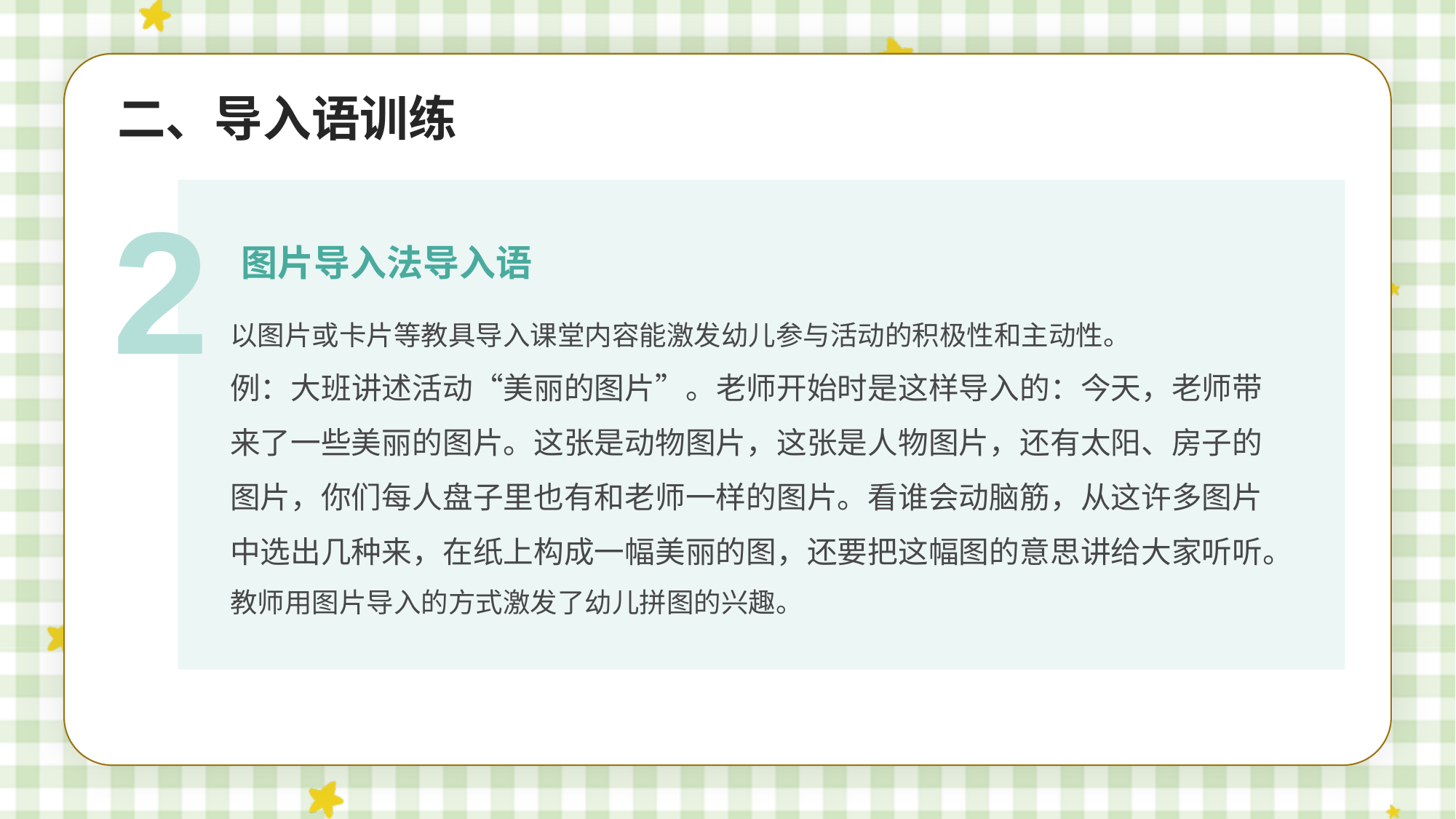

二、导入语训练
2

图片导入法导入语
以图片或卡片等教具导入课堂内容能激发幼儿参与活动的积极性和主动性。
例：大班讲述活动“美丽的图片”。老师开始时是这样导入的：今天，老师带来了一些美丽的图片。这张是动物图片，这张是人物图片，还有太阳、房子的图片，你们每人盘子里也有和老师一样的图片。看谁会动脑筋，从这许多图片中选出几种来，在纸上构成一幅美丽的图，还要把这幅图的意思讲给大家听听。
教师用图片导入的方式激发了幼儿拼图的兴趣。